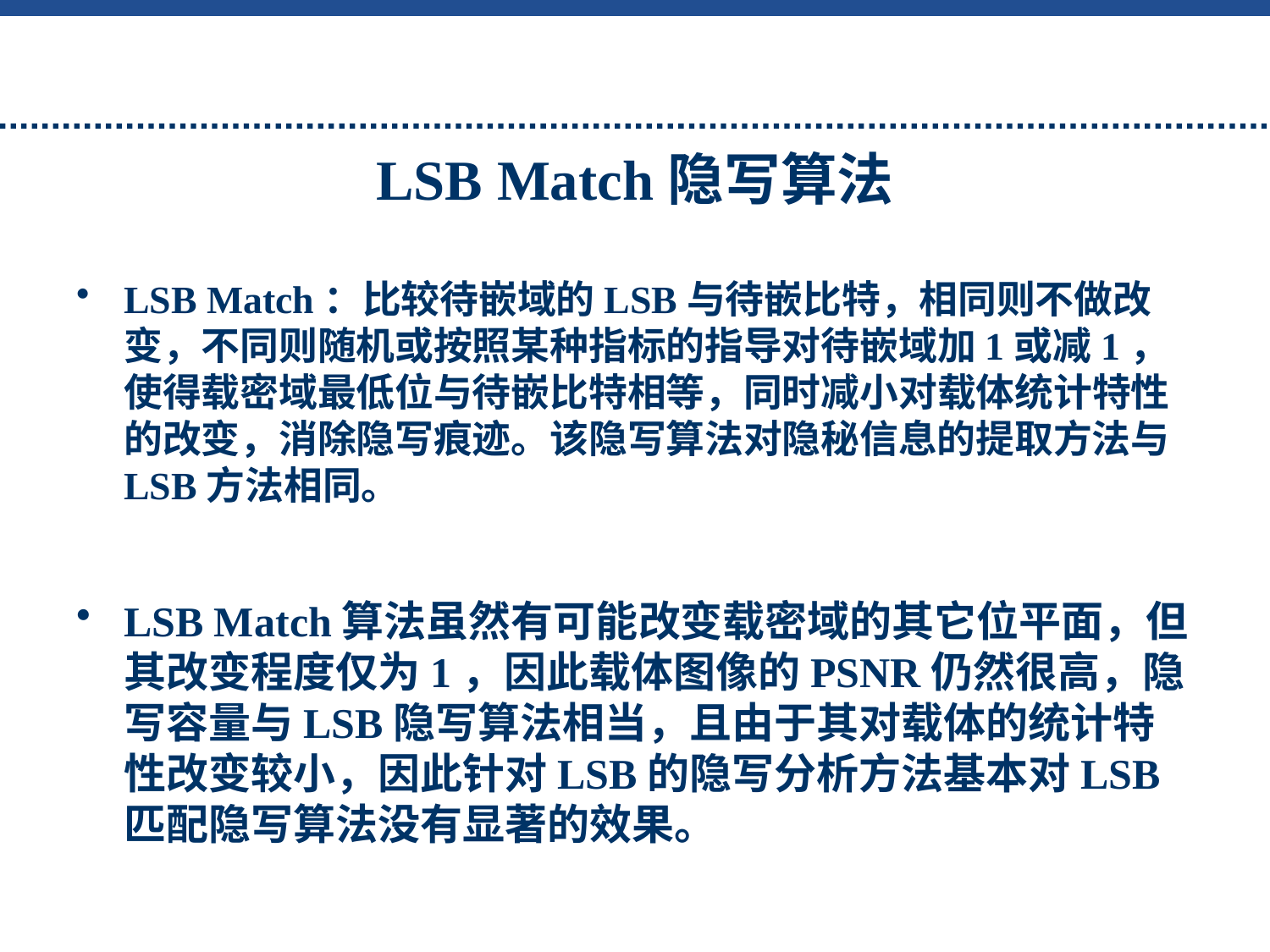

# LSB Match隐写算法
LSB Match：比较待嵌域的LSB与待嵌比特，相同则不做改变，不同则随机或按照某种指标的指导对待嵌域加1或减1，使得载密域最低位与待嵌比特相等，同时减小对载体统计特性的改变，消除隐写痕迹。该隐写算法对隐秘信息的提取方法与LSB方法相同。

LSB Match算法虽然有可能改变载密域的其它位平面，但其改变程度仅为1，因此载体图像的PSNR仍然很高，隐写容量与LSB隐写算法相当，且由于其对载体的统计特性改变较小，因此针对LSB的隐写分析方法基本对LSB匹配隐写算法没有显著的效果。